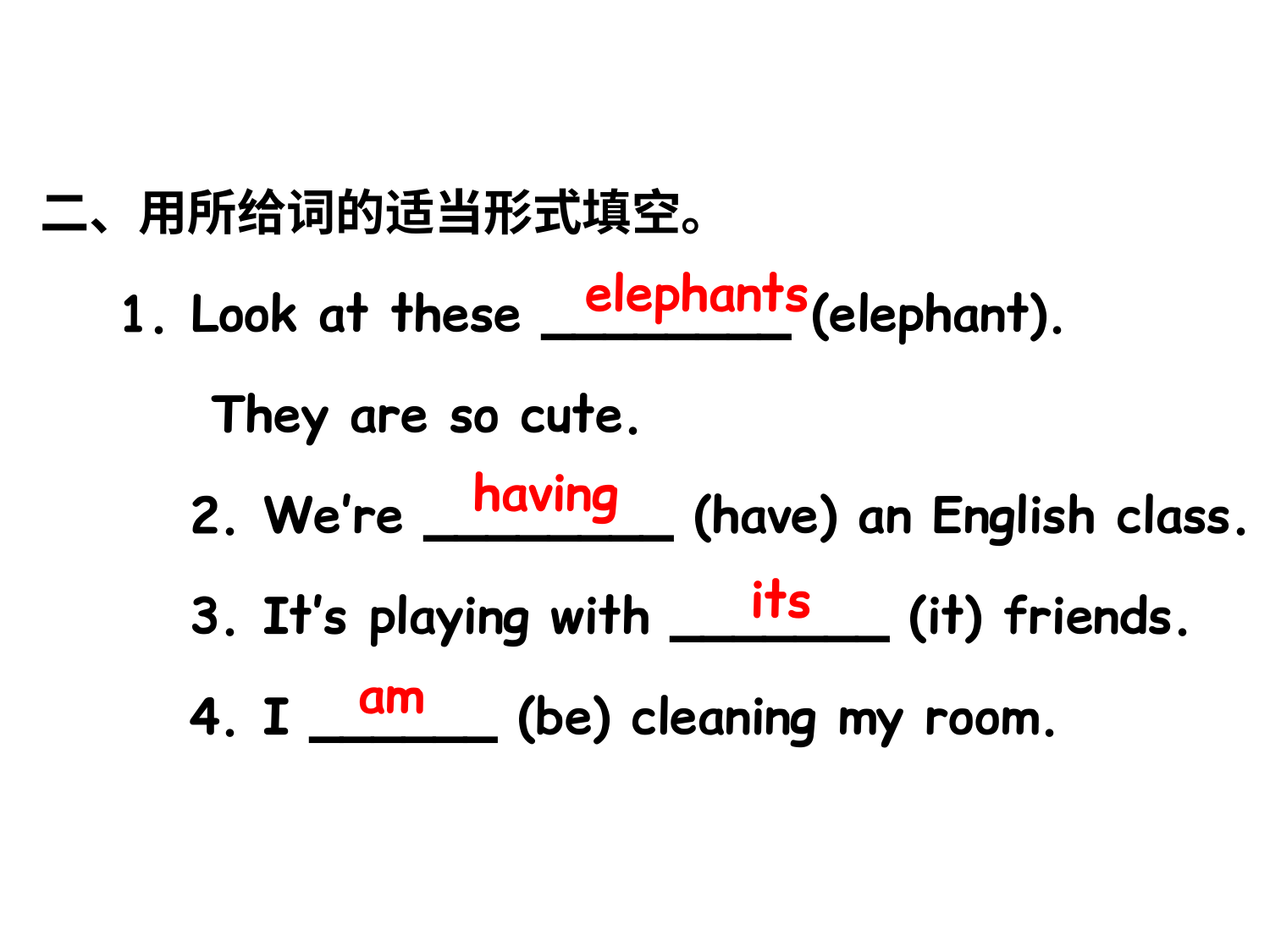

二、用所给词的适当形式填空。
       1. Look at these ________ (elephant).
        They are so cute.
       2. We’re ________ (have) an English class.
       3. It’s playing with _______ (it) friends.
       4. I ______ (be) cleaning my room.
elephants
having
its
am